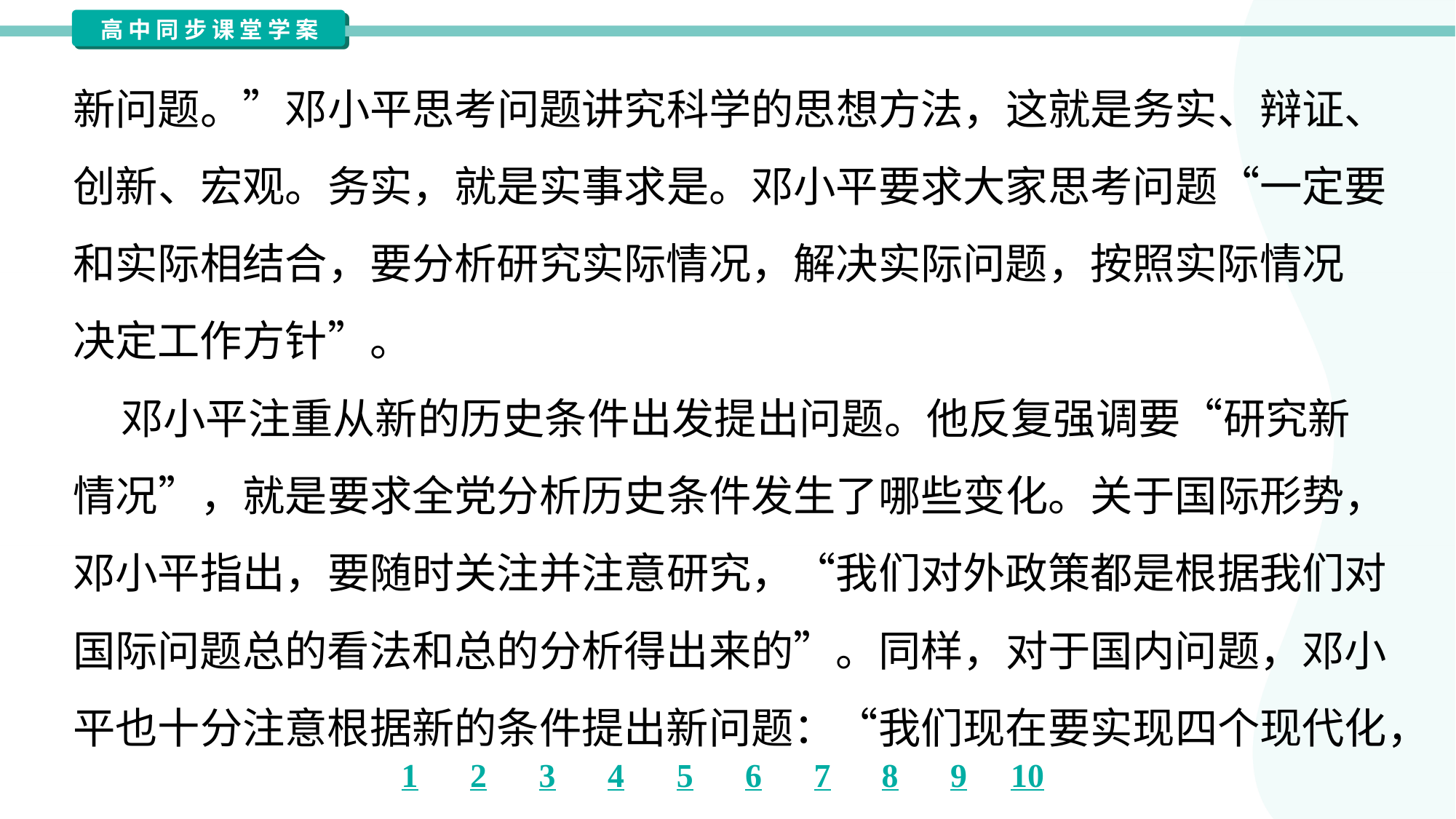

新问题。”邓小平思考问题讲究科学的思想方法，这就是务实、辩证、
创新、宏观。务实，就是实事求是。邓小平要求大家思考问题“一定要
和实际相结合，要分析研究实际情况，解决实际问题，按照实际情况
决定工作方针”。
    邓小平注重从新的历史条件出发提出问题。他反复强调要“研究新
情况”，就是要求全党分析历史条件发生了哪些变化。关于国际形势，
邓小平指出，要随时关注并注意研究，“我们对外政策都是根据我们对
国际问题总的看法和总的分析得出来的”。同样，对于国内问题，邓小
平也十分注意根据新的条件提出新问题：“我们现在要实现四个现代化，